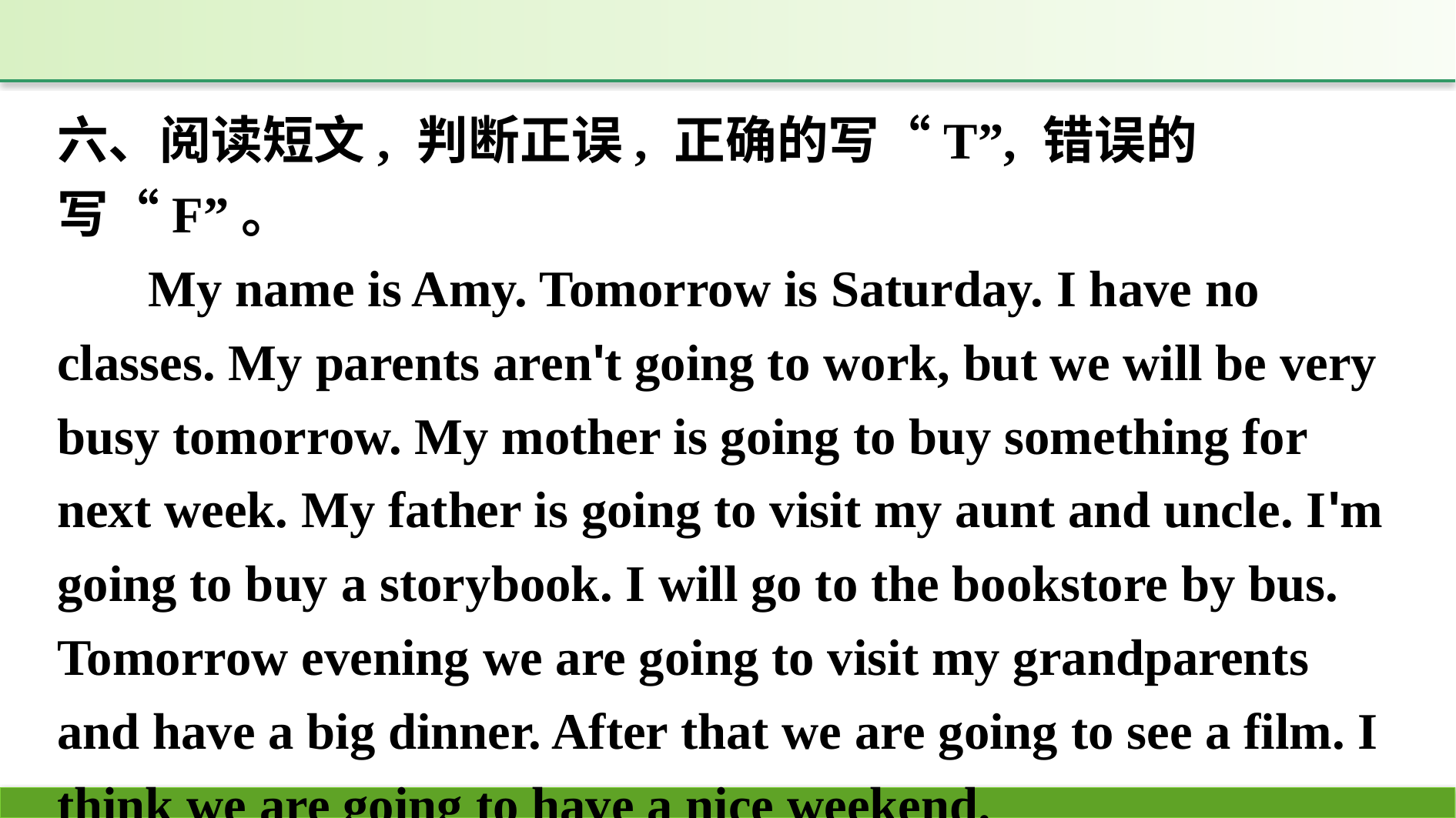

六、阅读短文, 判断正误, 正确的写“T”, 错误的写“F”。
My name is Amy. Tomorrow is Saturday. I have no classes. My parents aren't going to work, but we will be very busy tomorrow. My mother is going to buy something for next week. My father is going to visit my aunt and uncle. I'm going to buy a storybook. I will go to the bookstore by bus. Tomorrow evening we are going to visit my grandparents and have a big dinner. After that we are going to see a film. I think we are going to have a nice weekend.